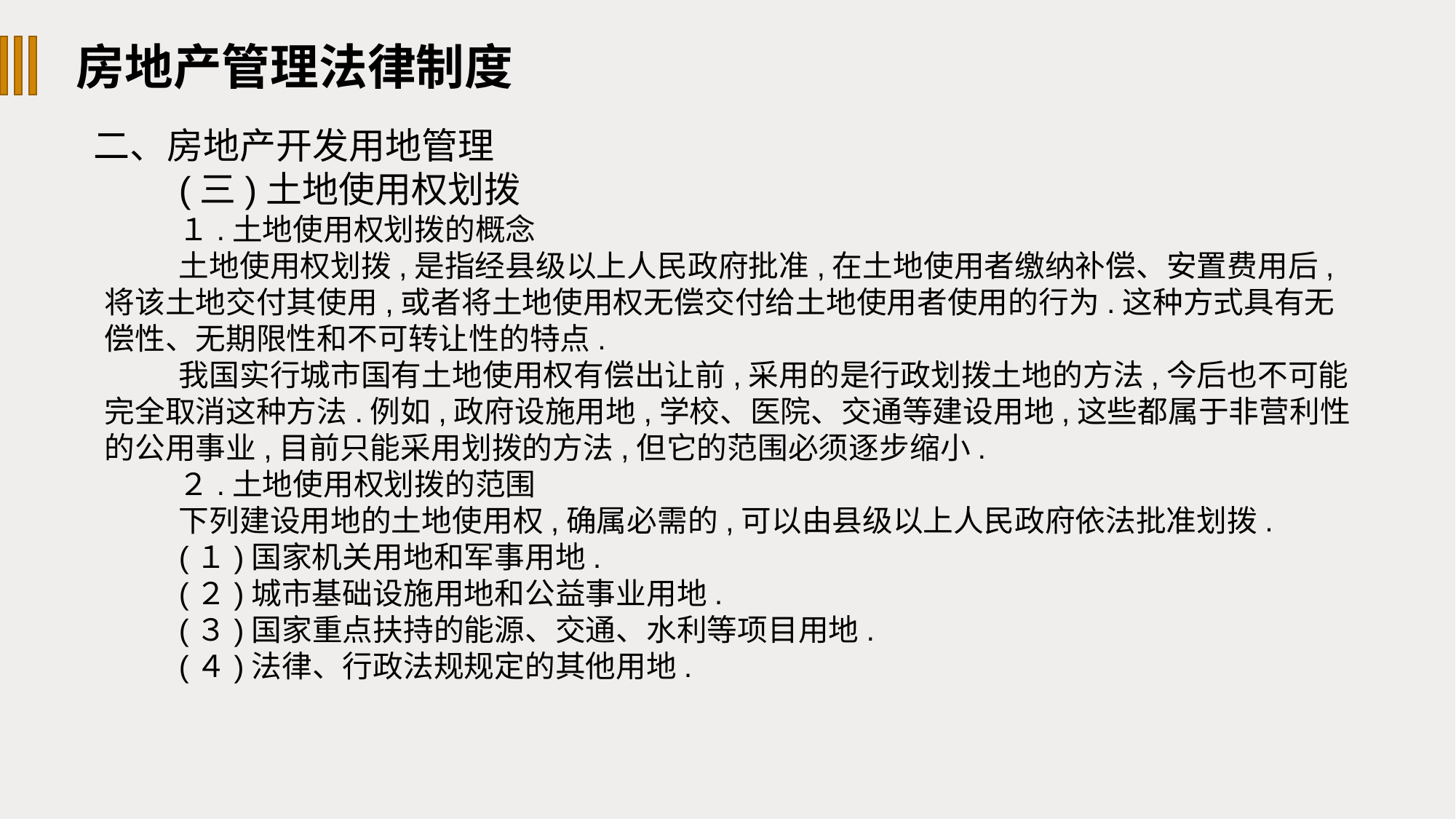

房地产管理法律制度

二、房地产开发用地管理
(三)土地使用权划拨
１.土地使用权划拨的概念
土地使用权划拨,是指经县级以上人民政府批准,在土地使用者缴纳补偿、安置费用后,将该土地交付其使用,或者将土地使用权无偿交付给土地使用者使用的行为.这种方式具有无偿性、无期限性和不可转让性的特点.
我国实行城市国有土地使用权有偿出让前,采用的是行政划拨土地的方法,今后也不可能完全取消这种方法.例如,政府设施用地,学校、医院、交通等建设用地,这些都属于非营利性的公用事业,目前只能采用划拨的方法,但它的范围必须逐步缩小.
２.土地使用权划拨的范围
下列建设用地的土地使用权,确属必需的,可以由县级以上人民政府依法批准划拨.
(１)国家机关用地和军事用地.
(２)城市基础设施用地和公益事业用地.
(３)国家重点扶持的能源、交通、水利等项目用地.
(４)法律、行政法规规定的其他用地.